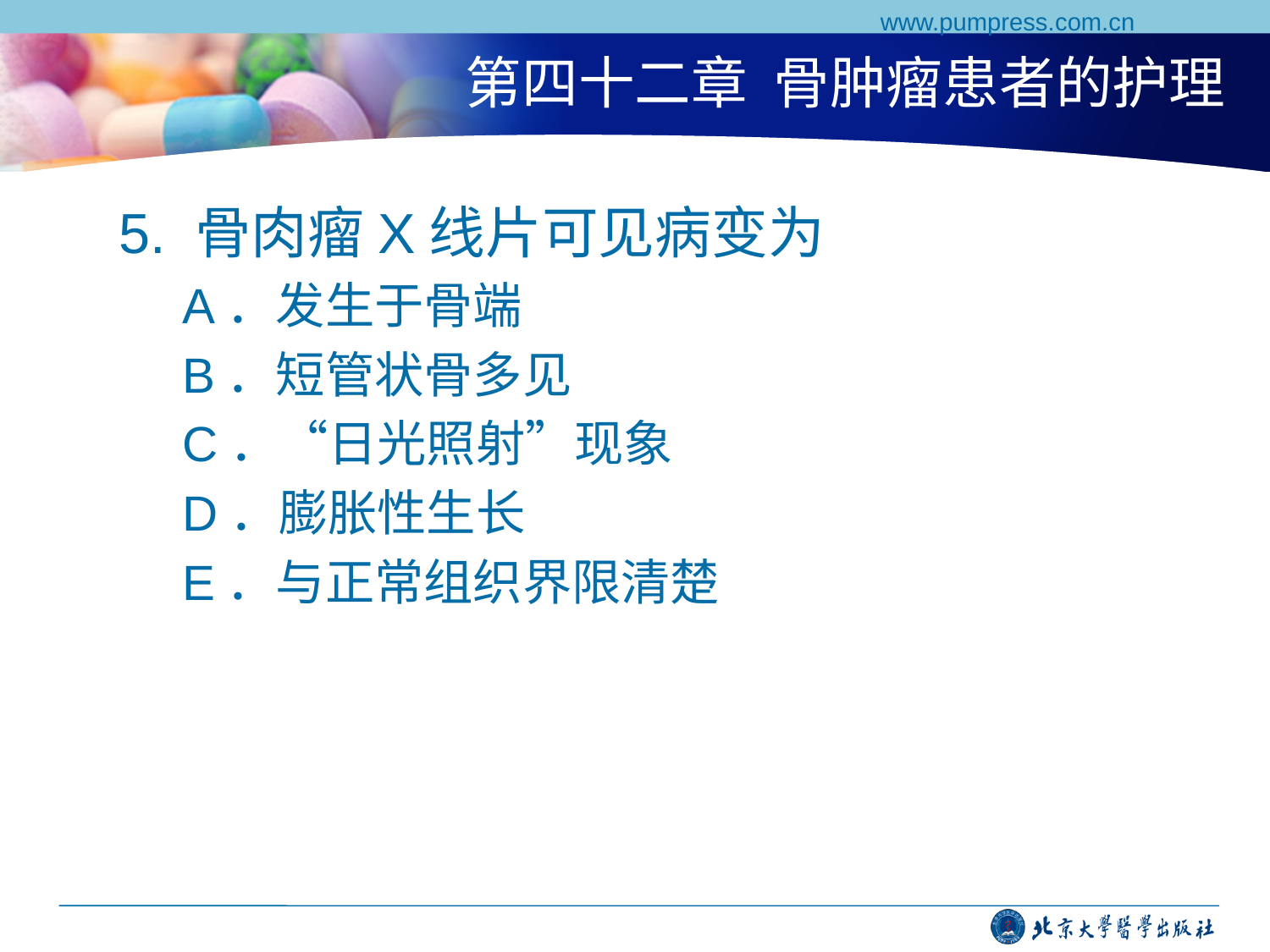

www.pumpress.com.cn
# 第四十二章  骨肿瘤患者的护理
5. 骨肉瘤X线片可见病变为
A．发生于骨端
B．短管状骨多见
C．“日光照射”现象
D．膨胀性生长
E．与正常组织界限清楚